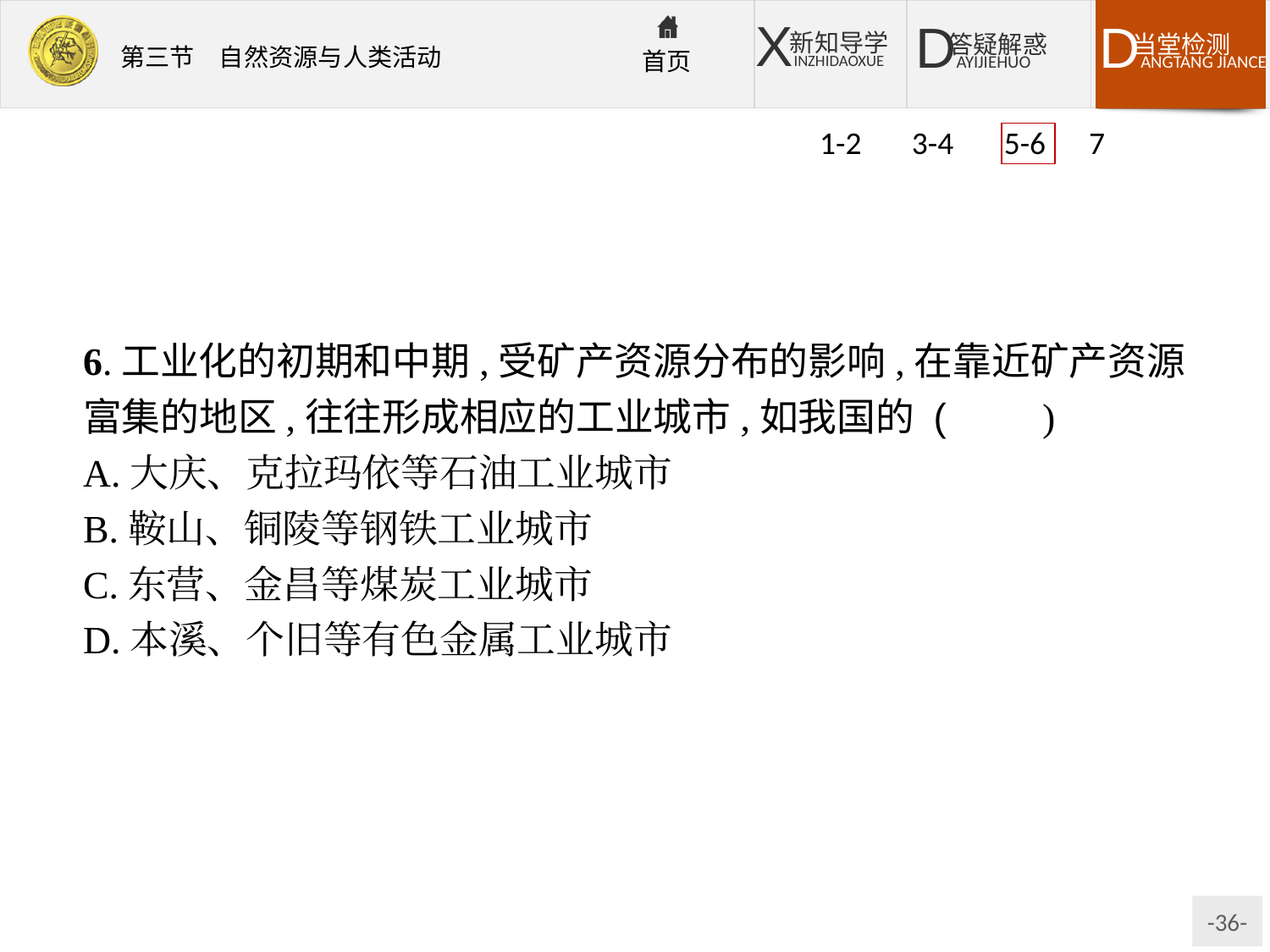

1-2       3-4       5-6      7

6.工业化的初期和中期,受矿产资源分布的影响,在靠近矿产资源富集的地区,往往形成相应的工业城市,如我国的 (　　)
A.大庆、克拉玛依等石油工业城市
B.鞍山、铜陵等钢铁工业城市
C.东营、金昌等煤炭工业城市
D.本溪、个旧等有色金属工业城市